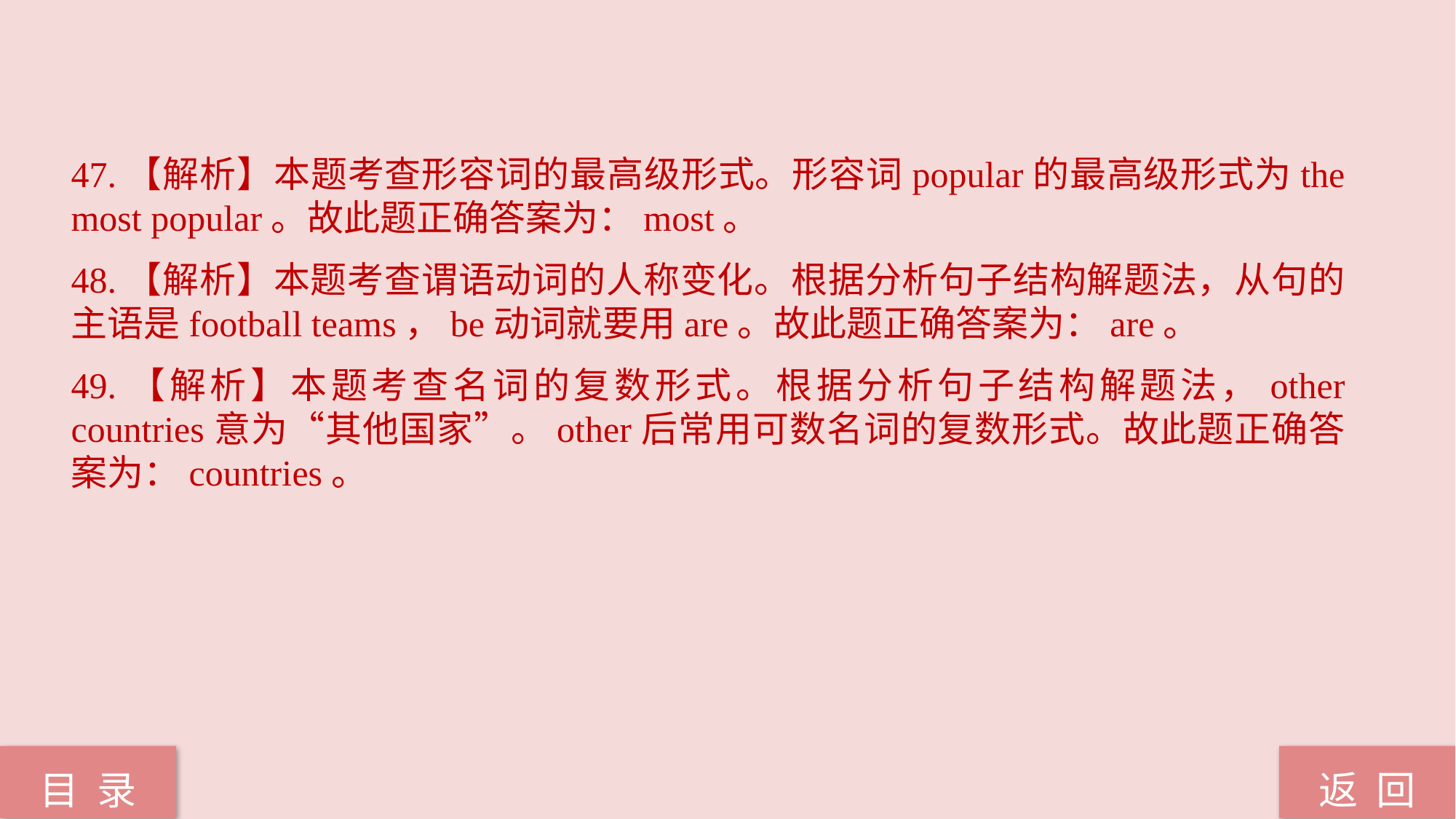

47.【解析】本题考查形容词的最高级形式。形容词popular的最高级形式为the most popular。故此题正确答案为：most。
48.【解析】本题考查谓语动词的人称变化。根据分析句子结构解题法，从句的主语是football teams，be动词就要用are。故此题正确答案为：are。
49.【解析】本题考查名词的复数形式。根据分析句子结构解题法，other countries意为“其他国家”。other后常用可数名词的复数形式。故此题正确答案为：countries。
返  回